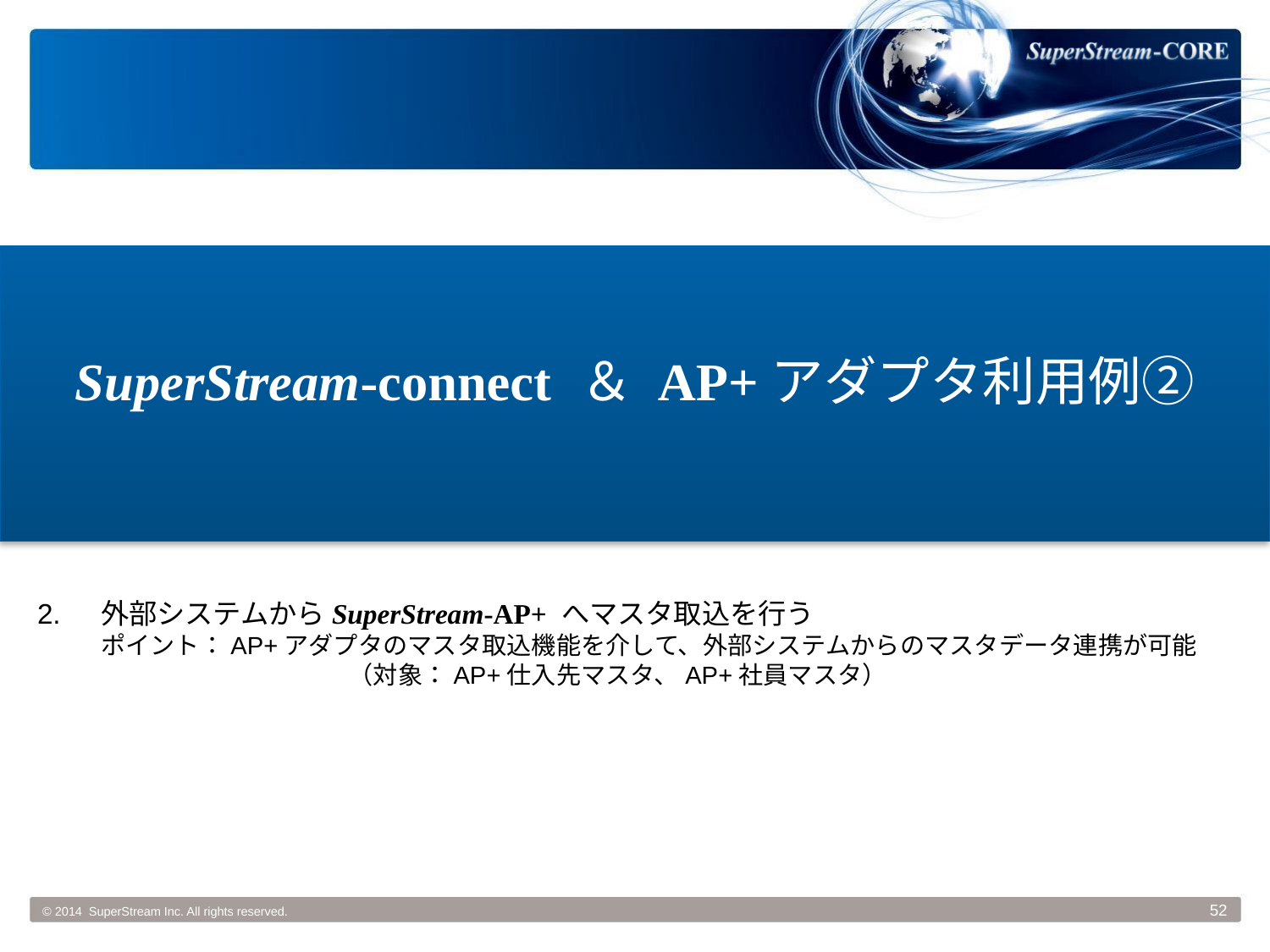

SuperStream-connect ＆ AP+アダプタ利用例②

外部システムからSuperStream-AP+ へマスタ取込を行う
ポイント：AP+アダプタのマスタ取込機能を介して、外部システムからのマスタデータ連携が可能
　　　　　　　　　　（対象：AP+仕入先マスタ、AP+社員マスタ）
© 2014  SuperStream Inc. All rights reserved.
52